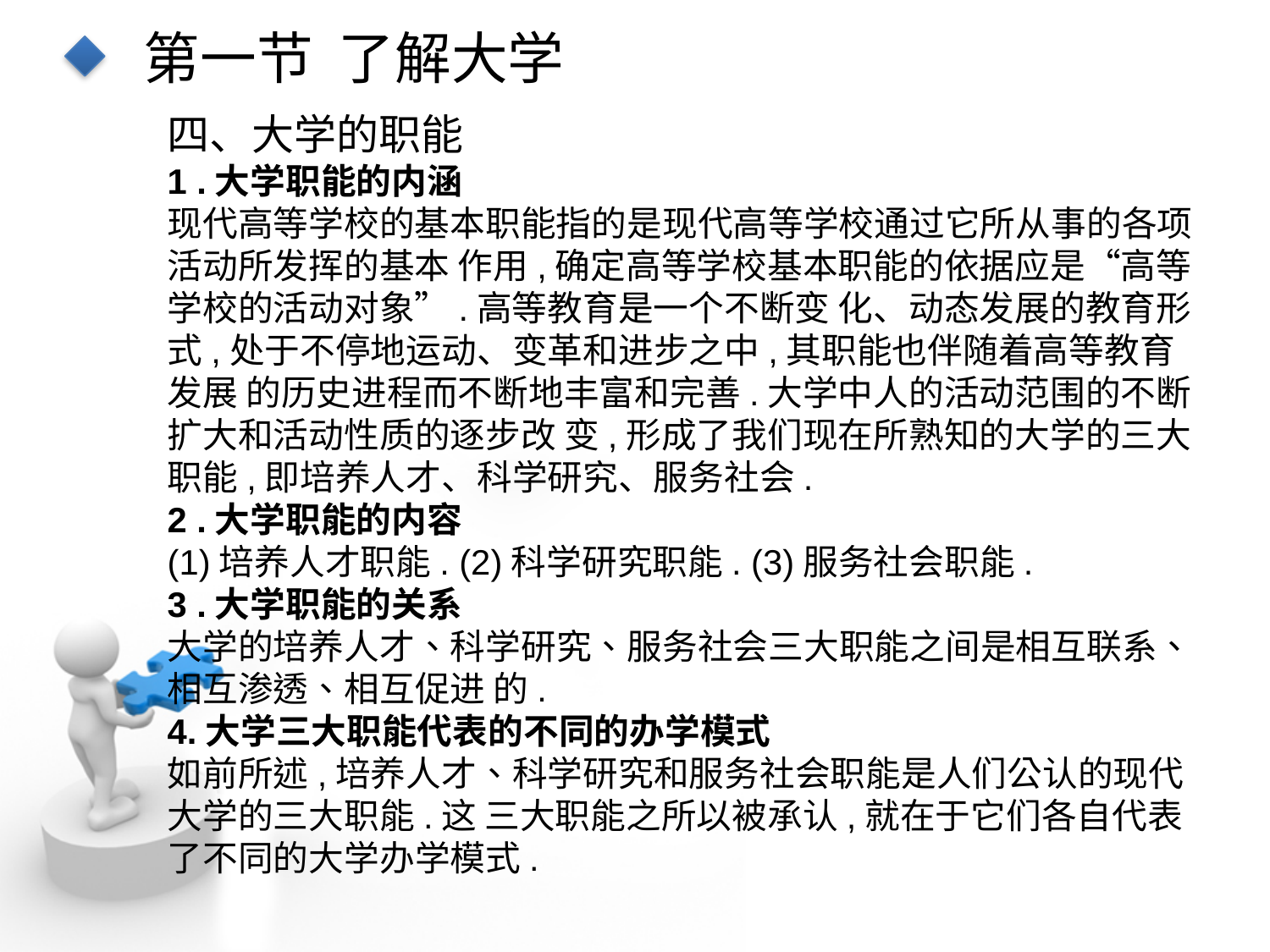

第一节  了解大学

四、大学的职能
1 .大学职能的内涵
现代高等学校的基本职能指的是现代高等学校通过它所从事的各项活动所发挥的基本 作用,确定高等学校基本职能的依据应是“高等学校的活动对象”.高等教育是一个不断变 化、动态发展的教育形式,处于不停地运动、变革和进步之中,其职能也伴随着高等教育发展 的历史进程而不断地丰富和完善.大学中人的活动范围的不断扩大和活动性质的逐步改 变,形成了我们现在所熟知的大学的三大职能,即培养人才、科学研究、服务社会.
2 .大学职能的内容
(1)培养人才职能. (2)科学研究职能. (3)服务社会职能.
3 .大学职能的关系
大学的培养人才、科学研究、服务社会三大职能之间是相互联系、相互渗透、相互促进 的.
4.大学三大职能代表的不同的办学模式
如前所述,培养人才、科学研究和服务社会职能是人们公认的现代大学的三大职能.这 三大职能之所以被承认,就在于它们各自代表了不同的大学办学模式.
点击添加文本
点击添加文本
点击添加文本
点击添加文本